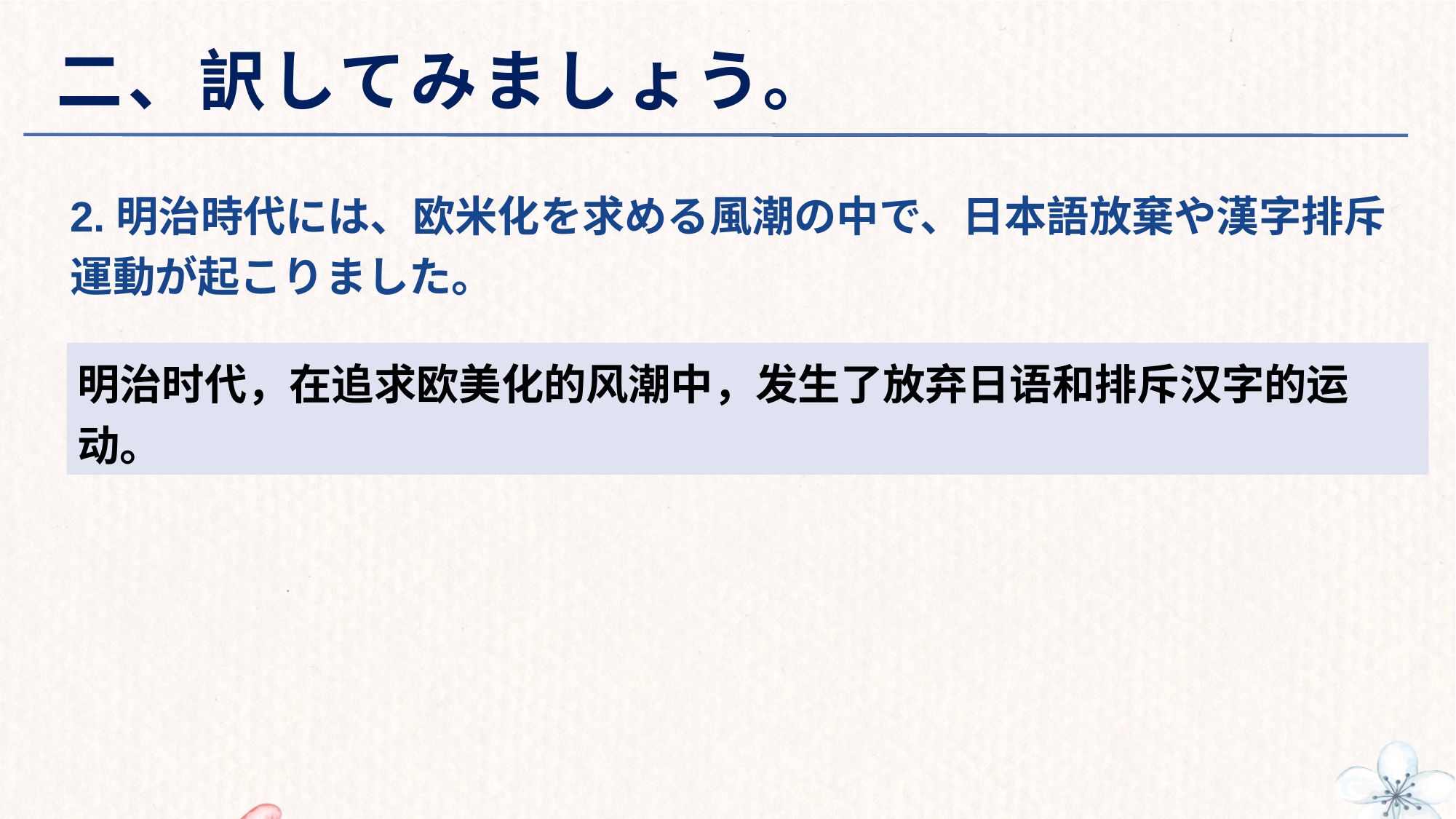

# 二、訳してみましょう。
2.明治時代には、欧米化を求める風潮の中で、日本語放棄や漢字排斥運動が起こりました。
明治时代，在追求欧美化的风潮中，发生了放弃日语和排斥汉字的运
动。